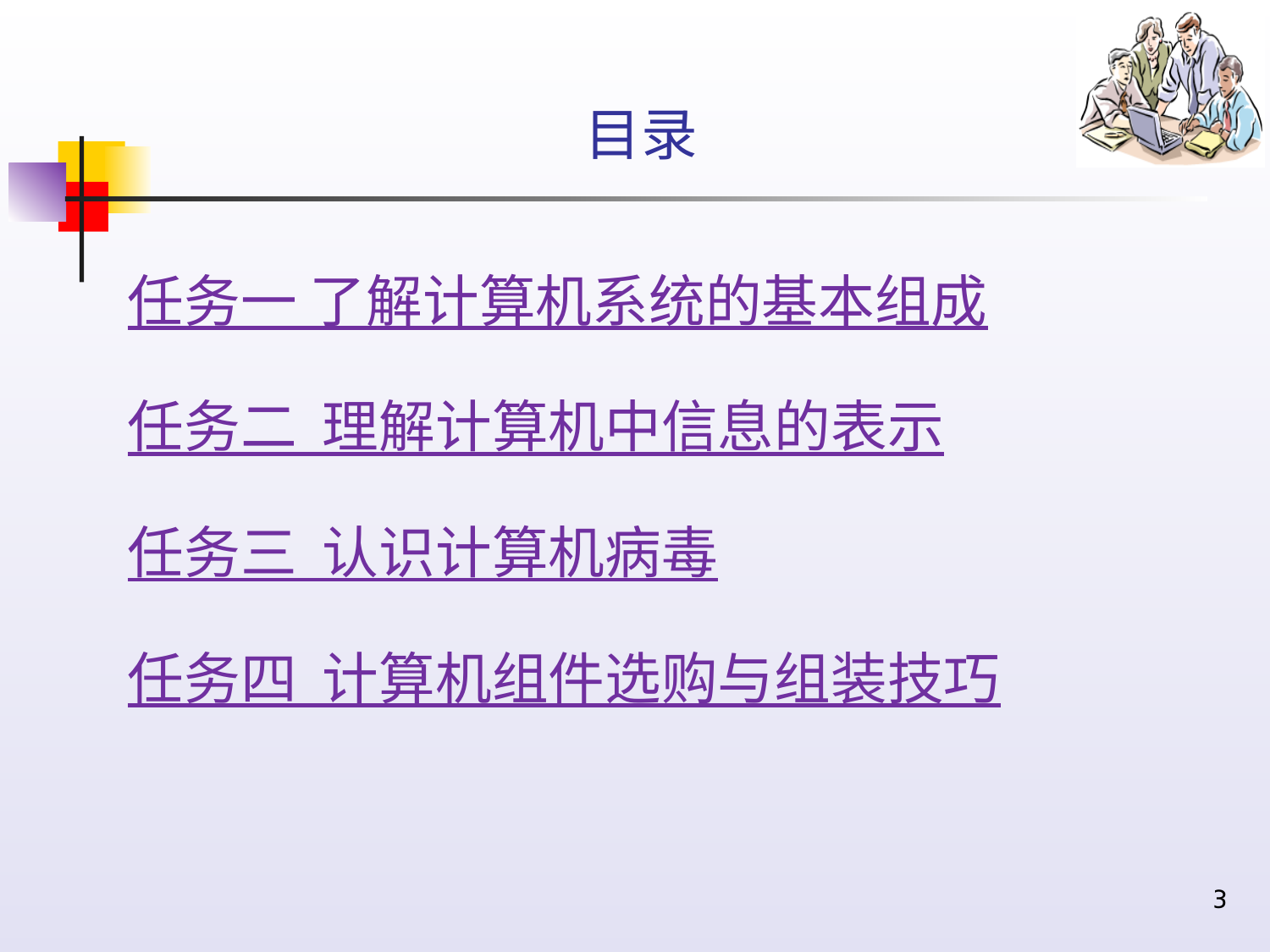

# 目录
任务一 了解计算机系统的基本组成
任务二  理解计算机中信息的表示
任务三  认识计算机病毒
任务四  计算机组件选购与组装技巧
3